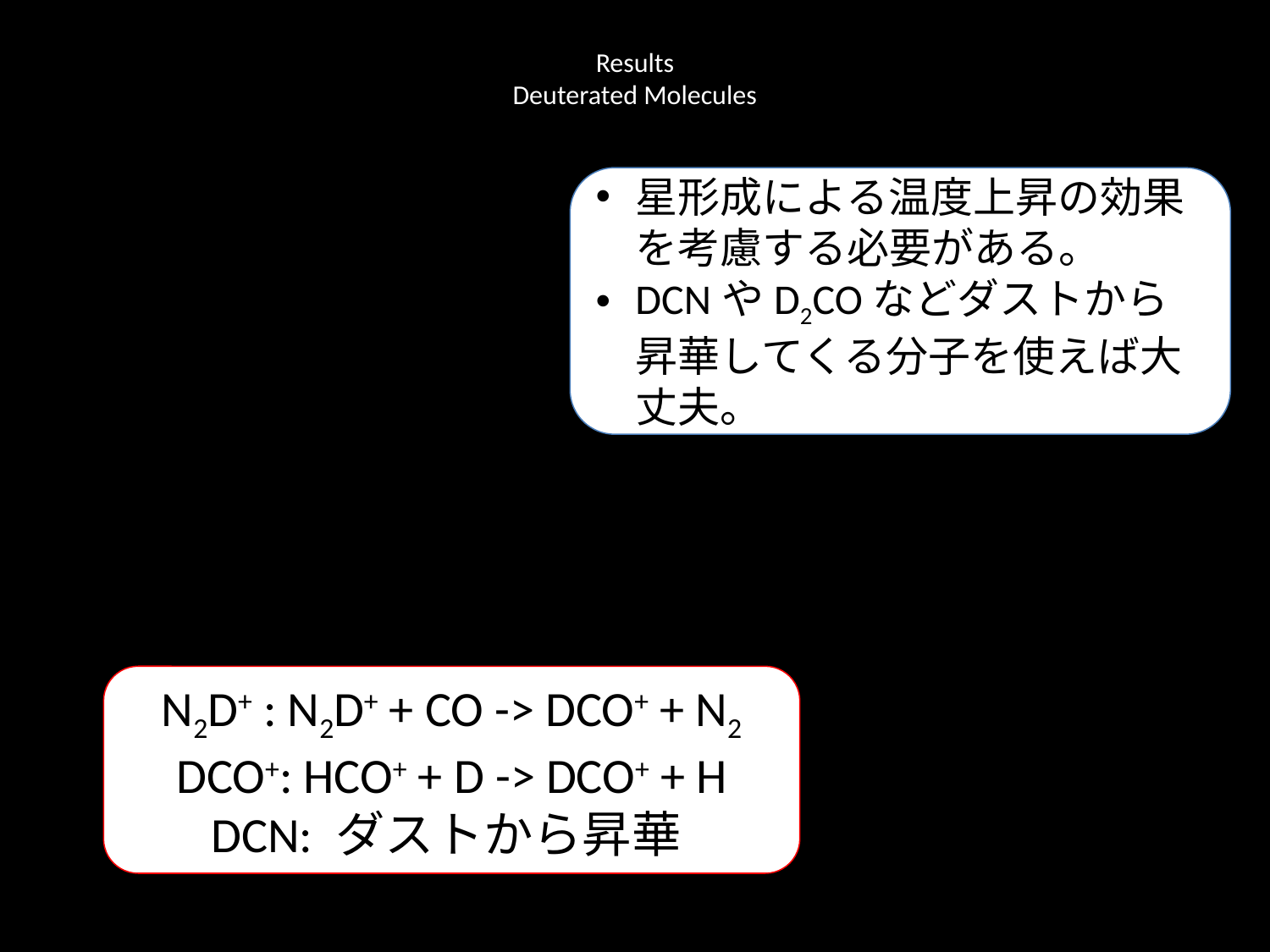

# Results Deuterated Molecules
星形成による温度上昇の効果を考慮する必要がある。
DCNやD2COなどダストから昇華してくる分子を使えば大丈夫。
N2D+ : N2D+ + CO -> DCO+ + N2
DCO+: HCO+ + D -> DCO+ + H
DCN: ダストから昇華